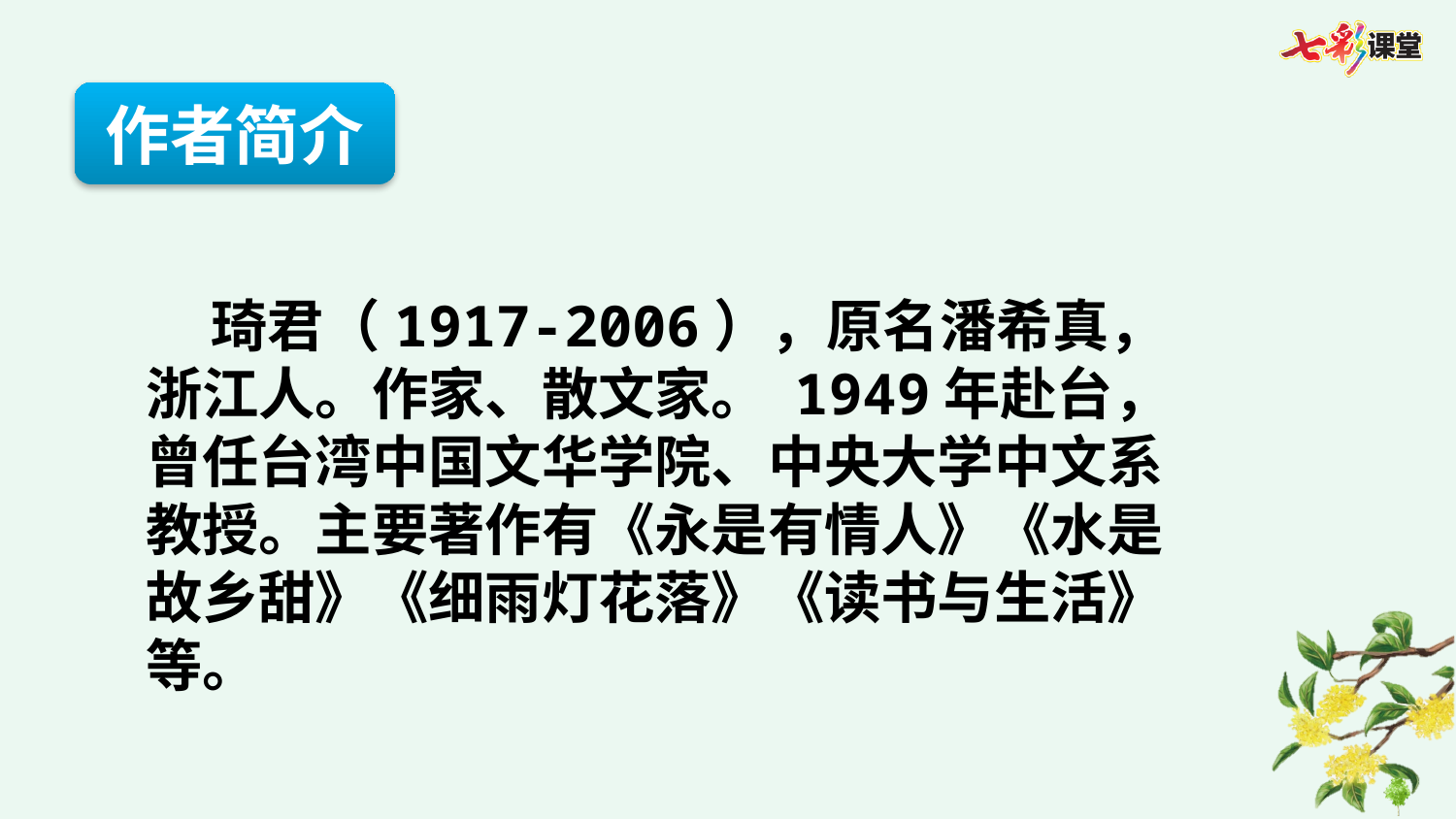

作者简介
    琦君（1917-2006），原名潘希真，浙江人。作家、散文家。 1949年赴台，曾任台湾中国文华学院、中央大学中文系教授。主要著作有《永是有情人》《水是故乡甜》《细雨灯花落》《读书与生活》等。